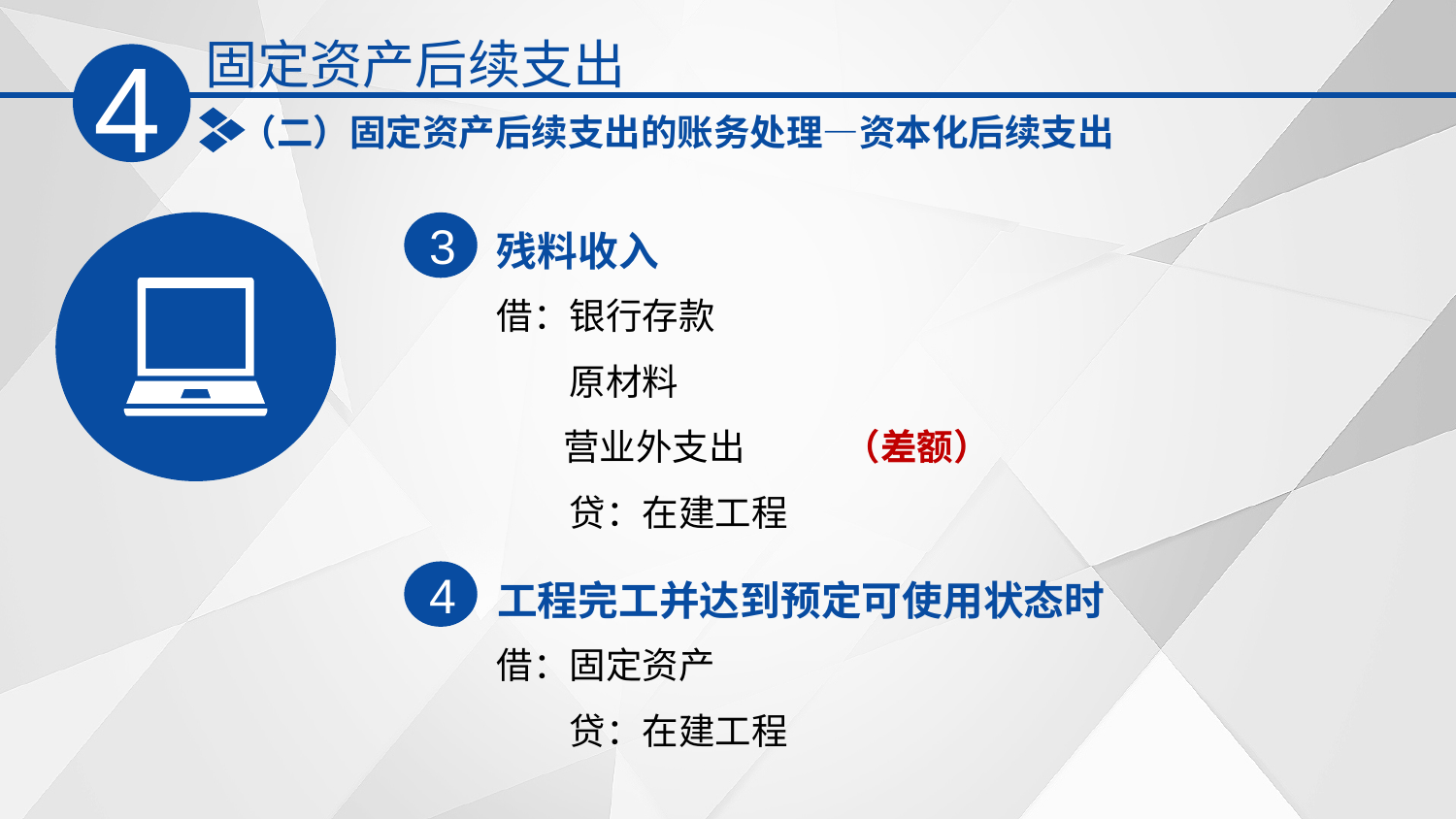

固定资产后续支出
4

（二）固定资产后续支出的账务处理—资本化后续支出

残料收入

3
借：银行存款
　　原材料
       营业外支出            （差额）
　　贷：在建工程
工程完工并达到预定可使用状态时
4
借：固定资产
　　贷：在建工程